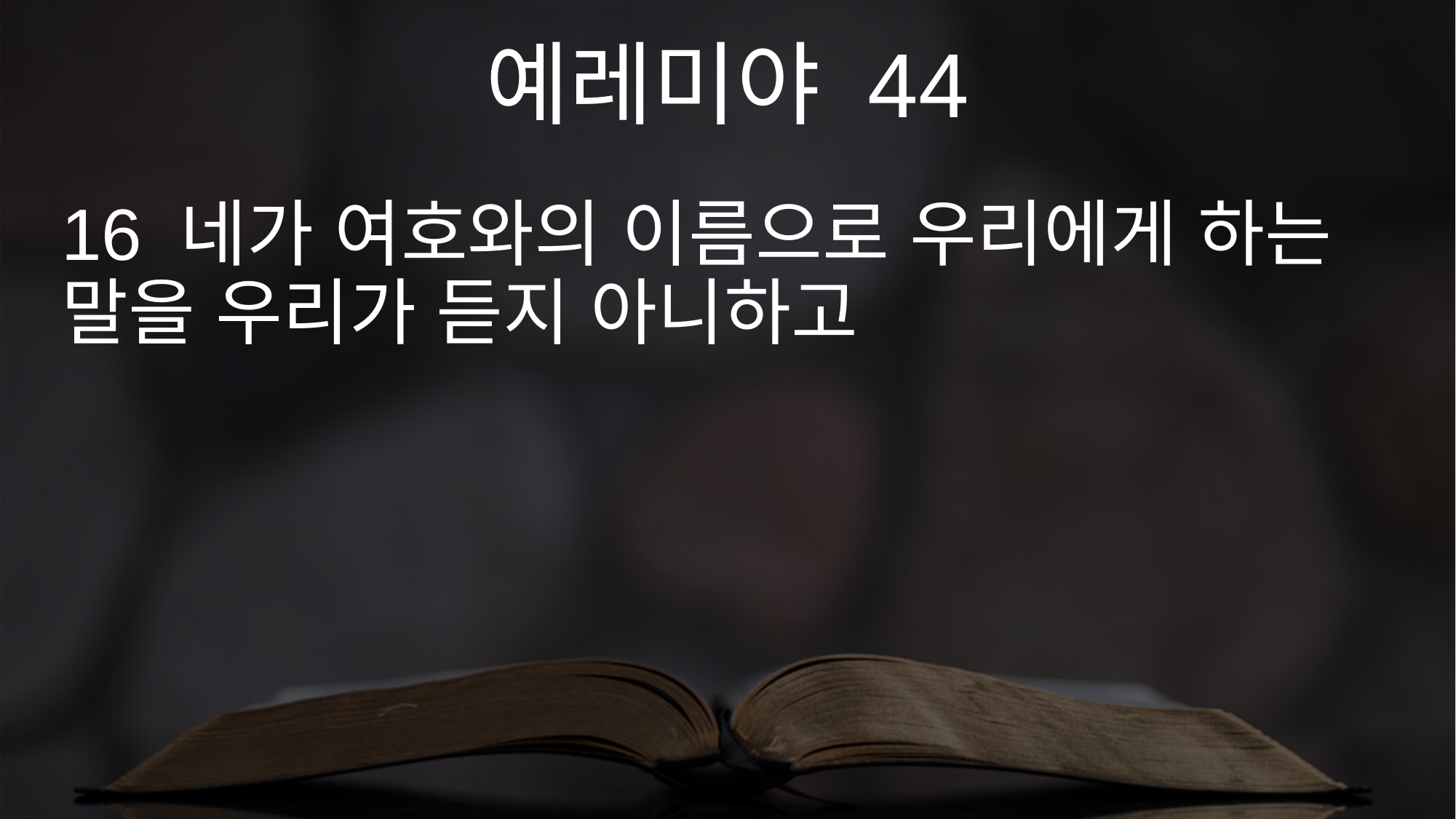

예레미야 44
16 네가 여호와의 이름으로 우리에게 하는 말을 우리가 듣지 아니하고